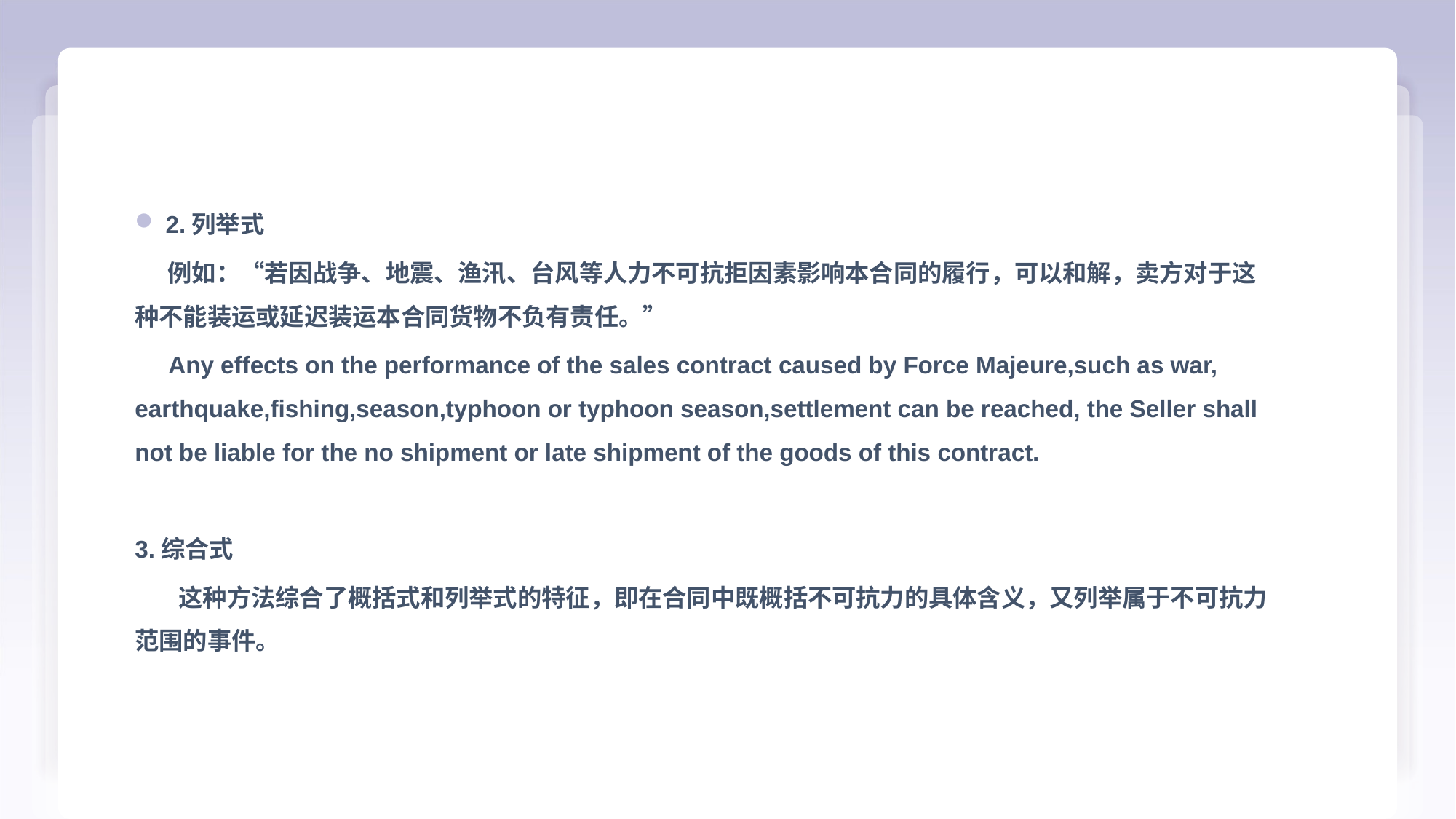

2.列举式
     例如：“若因战争、地震、渔汛、台风等人力不可抗拒因素影响本合同的履行，可以和解，卖方对于这种不能装运或延迟装运本合同货物不负有责任。”
     Any effects on the performance of the sales contract caused by Force Majeure,such as war, earthquake,fishing,season,typhoon or typhoon season,settlement can be reached, the Seller shall not be liable for the no shipment or late shipment of the goods of this contract.

3.综合式
       这种方法综合了概括式和列举式的特征，即在合同中既概括不可抗力的具体含义，又列举属于不可抗力范围的事件。